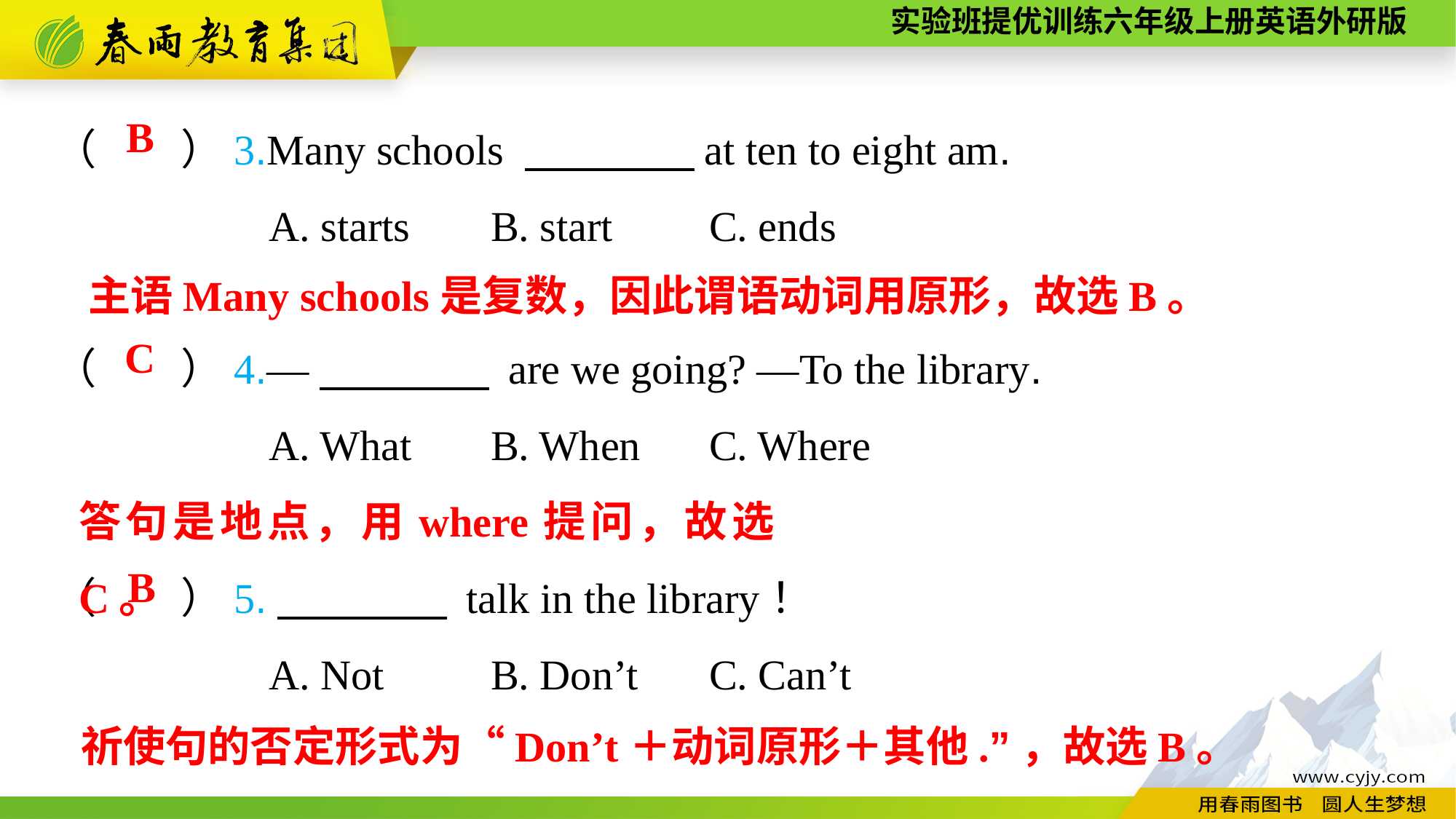

（　　）3.Many schools 　　　　at ten to eight am.
A. starts	B. start	C. ends
B
主语Many schools是复数，因此谓语动词用原形，故选B。
（　　）4.—　　　　 are we going? —To the library.
A. What	B. When	C. Where

（　　）5.　　　　 talk in the library！
A. Not	B. Don’t	C. Can’t
C
答句是地点，用where提问，故选C。
B
祈使句的否定形式为“Don’t＋动词原形＋其他.”，故选B。